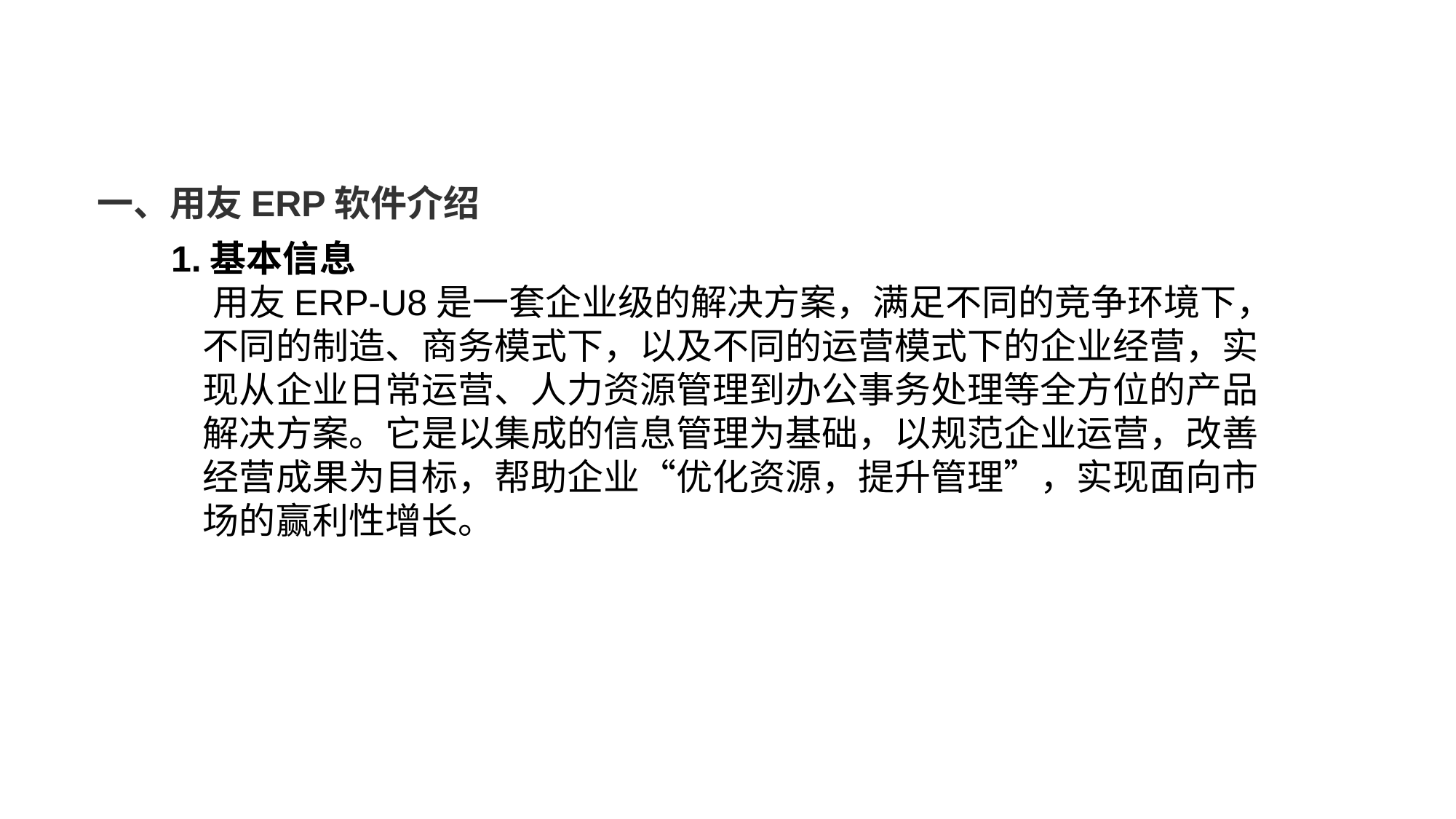

一、用友ERP软件介绍
1.基本信息
    用友ERP-U8是一套企业级的解决方案，满足不同的竞争环境下，不同的制造、商务模式下，以及不同的运营模式下的企业经营，实现从企业日常运营、人力资源管理到办公事务处理等全方位的产品解决方案。它是以集成的信息管理为基础，以规范企业运营，改善经营成果为目标，帮助企业“优化资源，提升管理”，实现面向市场的赢利性增长。